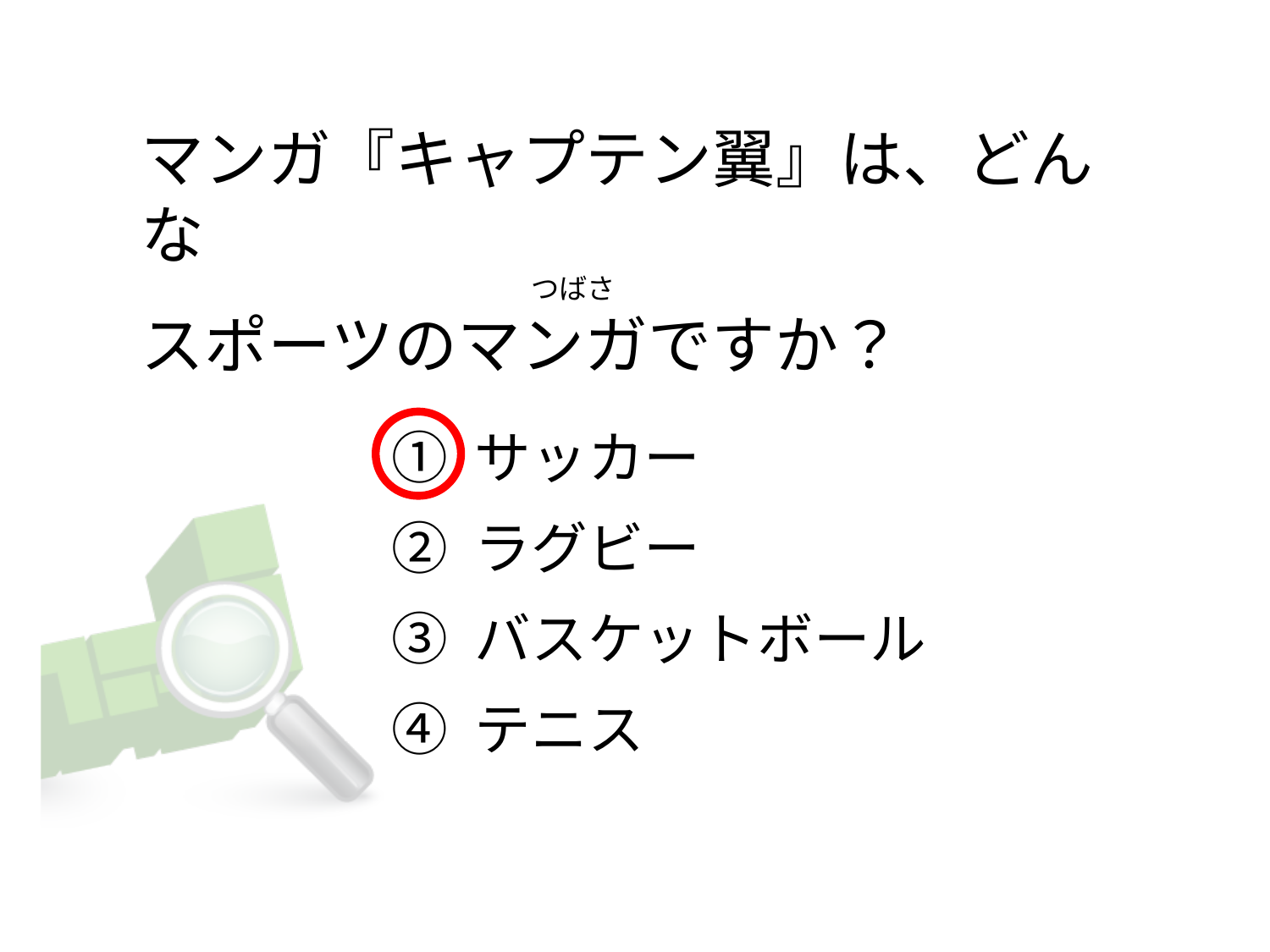

# マンガ『キャプテン翼』は、どんな 　                                                         つばさ      スポーツのマンガですか？

① サッカー
② ラグビー
③ バスケットボール
④ テニス